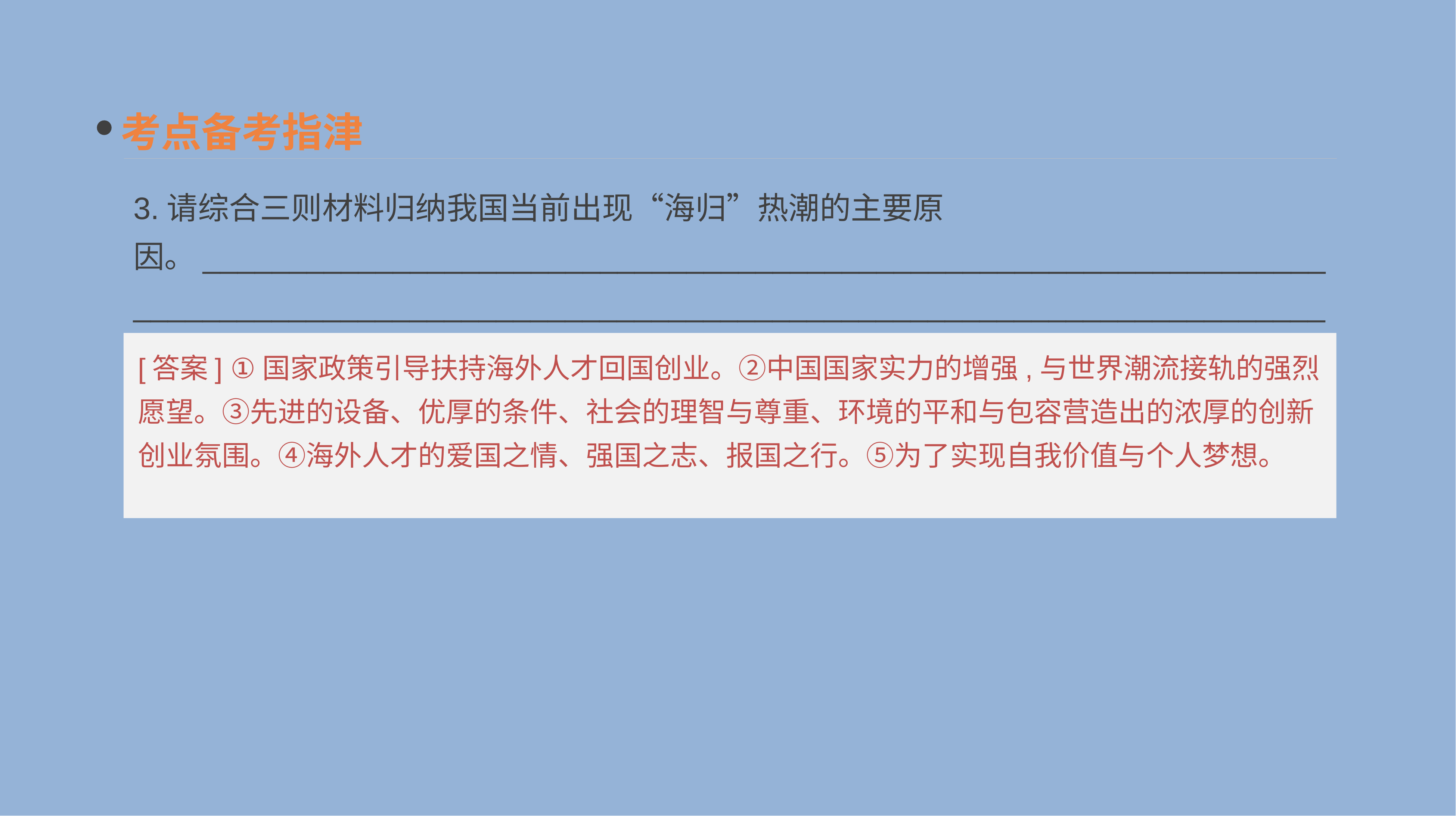

考点备考指津

3.请综合三则材料归纳我国当前出现“海归”热潮的主要原因。__________________________________________________________________________________________________________________________________________________________________________

[答案] ①国家政策引导扶持海外人才回国创业。②中国国家实力的增强,与世界潮流接轨的强烈愿望。③先进的设备、优厚的条件、社会的理智与尊重、环境的平和与包容营造出的浓厚的创新创业氛围。④海外人才的爱国之情、强国之志、报国之行。⑤为了实现自我价值与个人梦想。